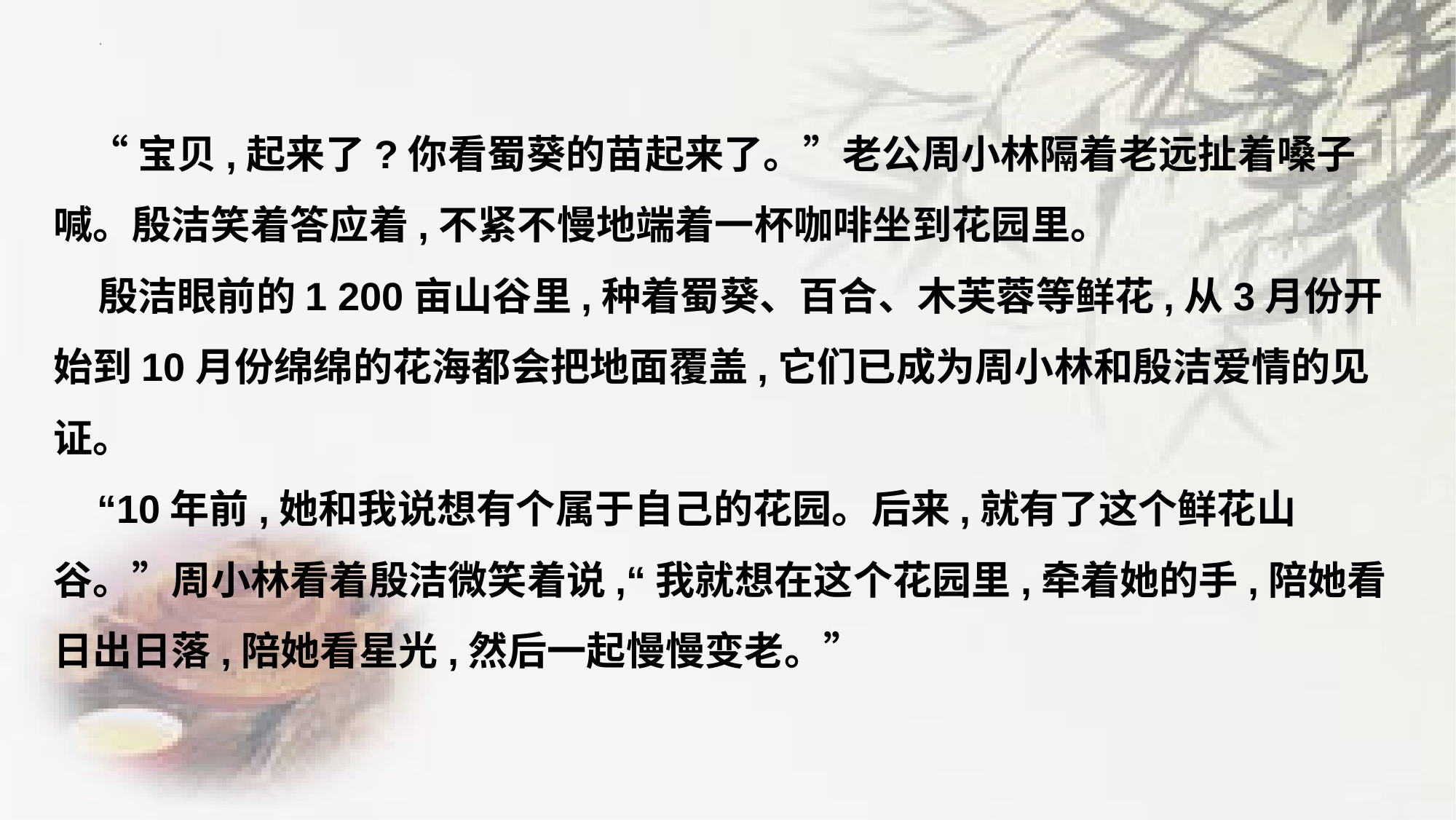

“宝贝,起来了?你看蜀葵的苗起来了。”老公周小林隔着老远扯着嗓子喊。殷洁笑着答应着,不紧不慢地端着一杯咖啡坐到花园里。
    殷洁眼前的1 200亩山谷里,种着蜀葵、百合、木芙蓉等鲜花,从3月份开始到10月份绵绵的花海都会把地面覆盖,它们已成为周小林和殷洁爱情的见证。
    “10年前,她和我说想有个属于自己的花园。后来,就有了这个鲜花山谷。”周小林看着殷洁微笑着说,“我就想在这个花园里,牵着她的手,陪她看日出日落,陪她看星光,然后一起慢慢变老。”